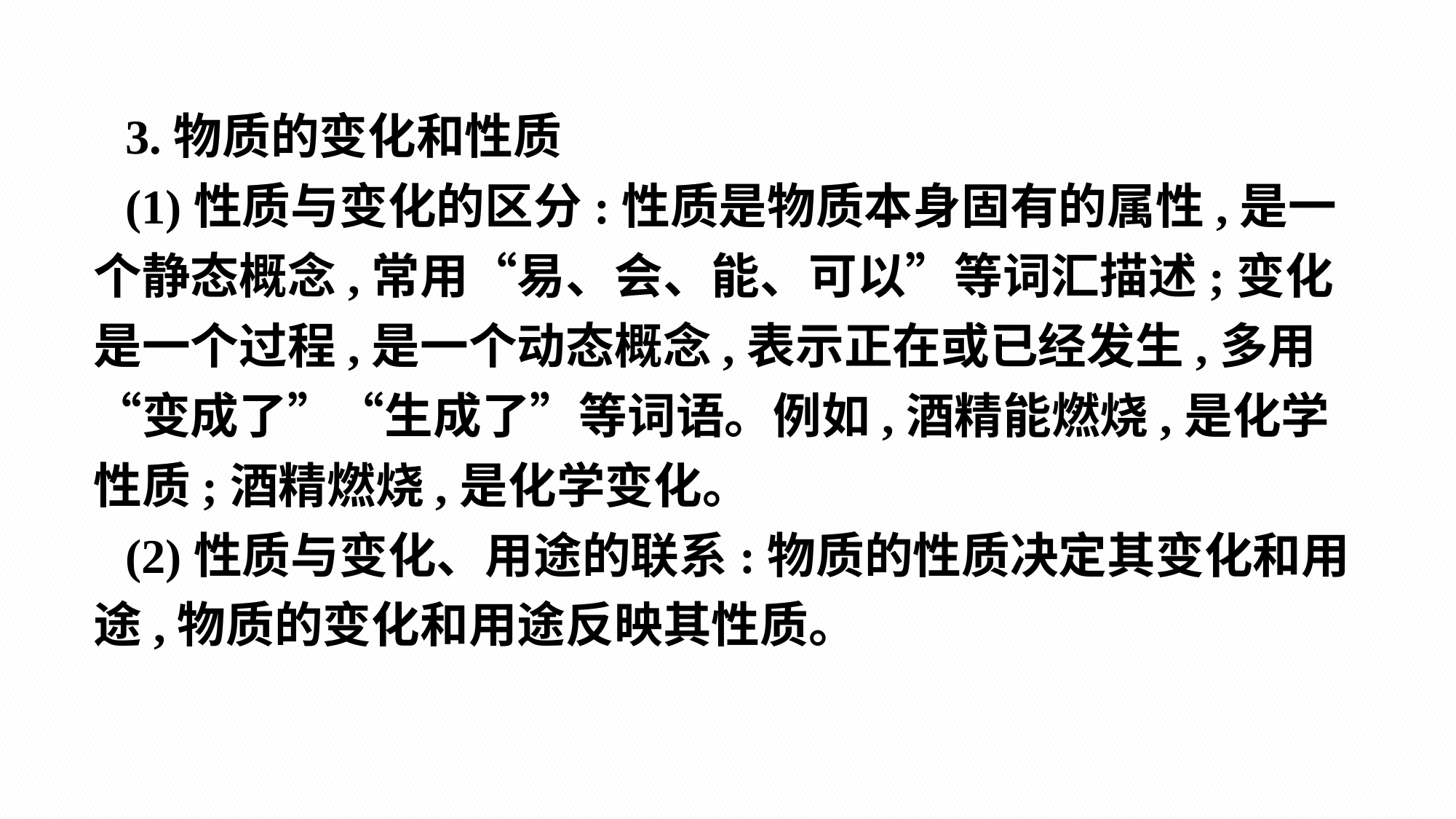

3.物质的变化和性质
(1)性质与变化的区分:性质是物质本身固有的属性,是一个静态概念,常用“易、会、能、可以”等词汇描述;变化是一个过程,是一个动态概念,表示正在或已经发生,多用“变成了”“生成了”等词语。例如,酒精能燃烧,是化学性质;酒精燃烧,是化学变化。
(2)性质与变化、用途的联系:物质的性质决定其变化和用途,物质的变化和用途反映其性质。